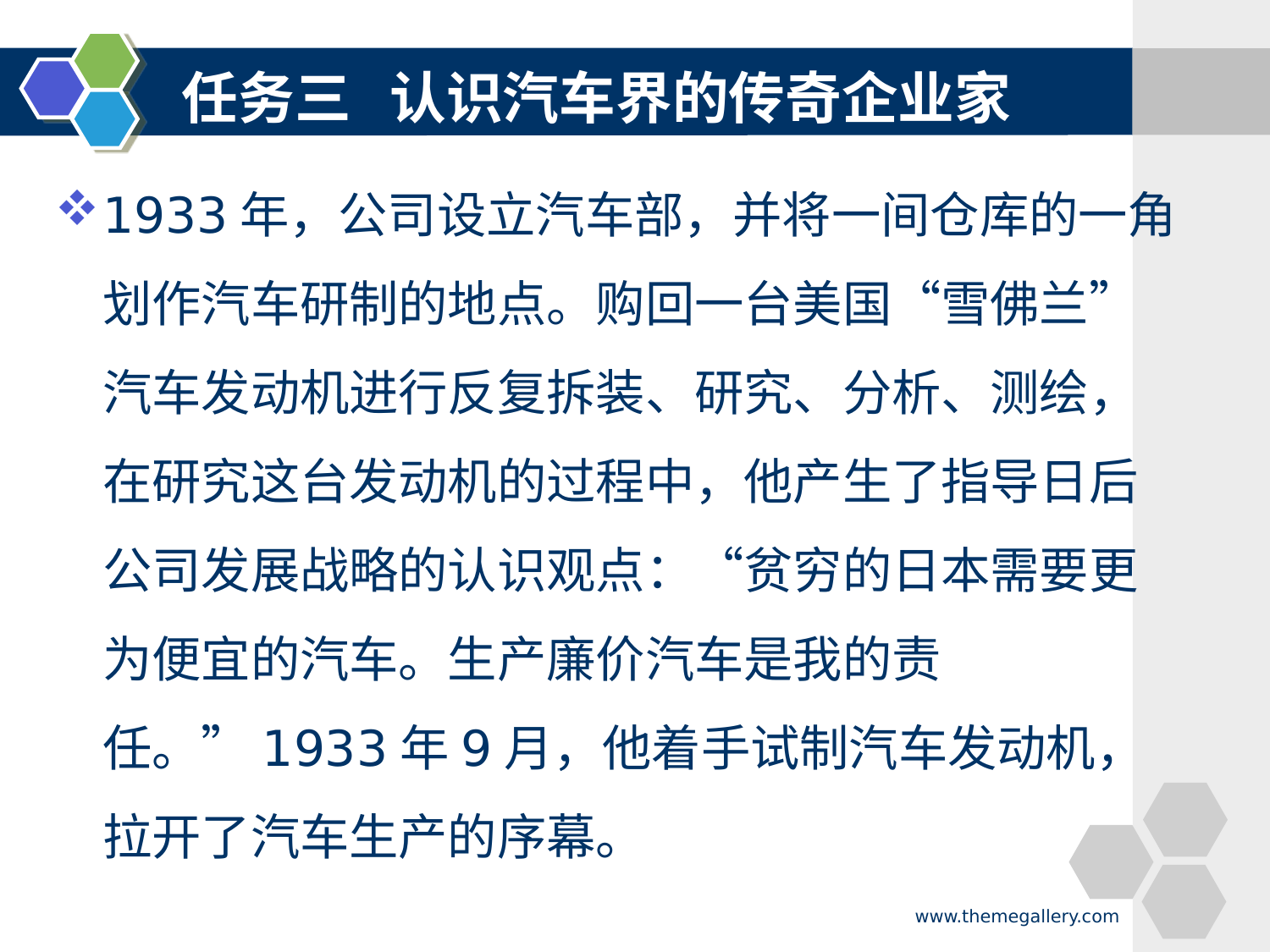

任务三   认识汽车界的传奇企业家
1933年，公司设立汽车部，并将一间仓库的一角划作汽车研制的地点。购回一台美国“雪佛兰”汽车发动机进行反复拆装、研究、分析、测绘，在研究这台发动机的过程中，他产生了指导日后公司发展战略的认识观点：“贫穷的日本需要更为便宜的汽车。生产廉价汽车是我的责任。”1933年9月，他着手试制汽车发动机，拉开了汽车生产的序幕。
www.themegallery.com